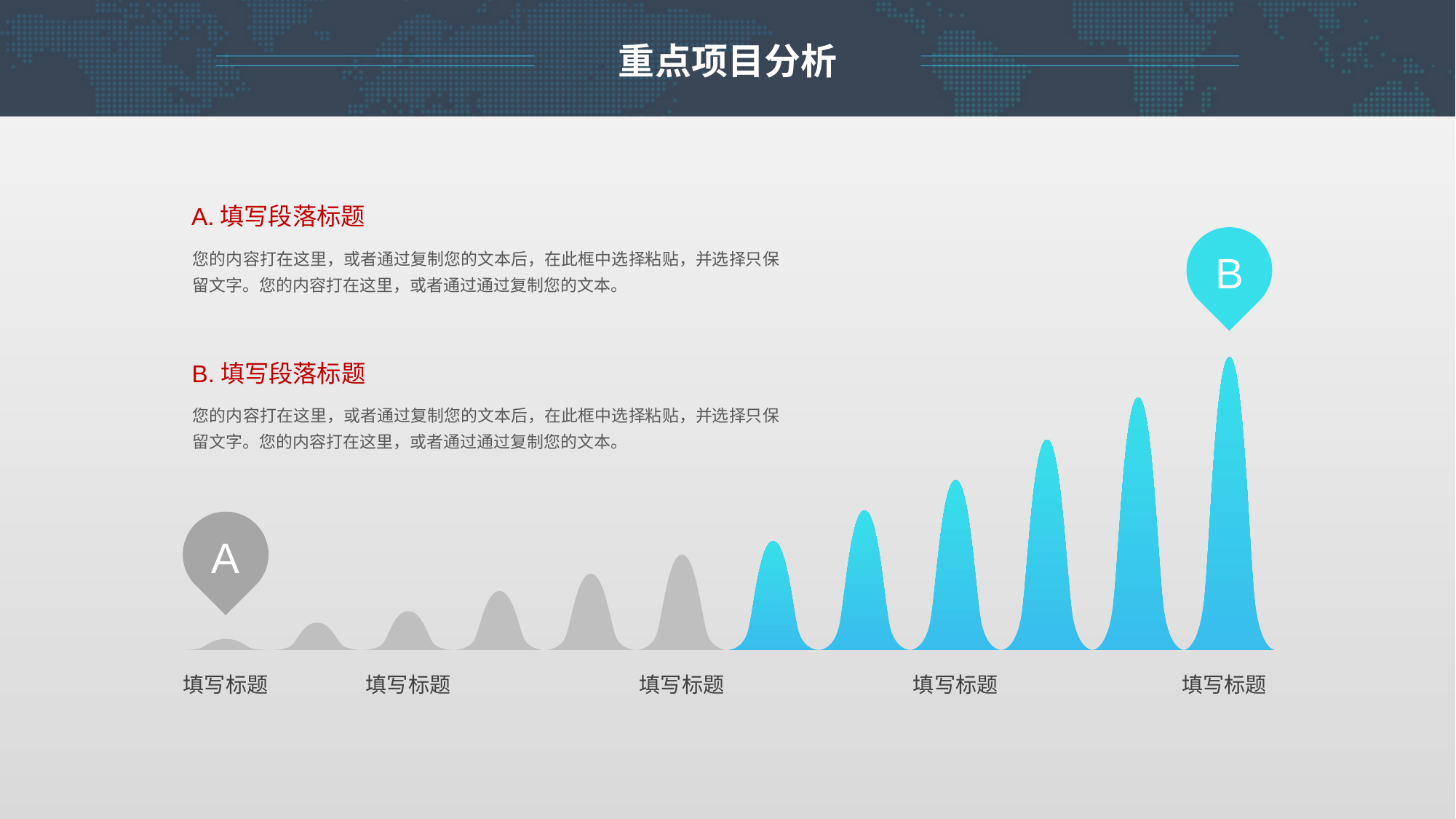

重点项目分析
A.填写段落标题
B
您的内容打在这里，或者通过复制您的文本后，在此框中选择粘贴，并选择只保留文字。您的内容打在这里，或者通过通过复制您的文本。
B.填写段落标题

您的内容打在这里，或者通过复制您的文本后，在此框中选择粘贴，并选择只保留文字。您的内容打在这里，或者通过通过复制您的文本。

A

填写标题
填写标题
填写标题
填写标题
填写标题